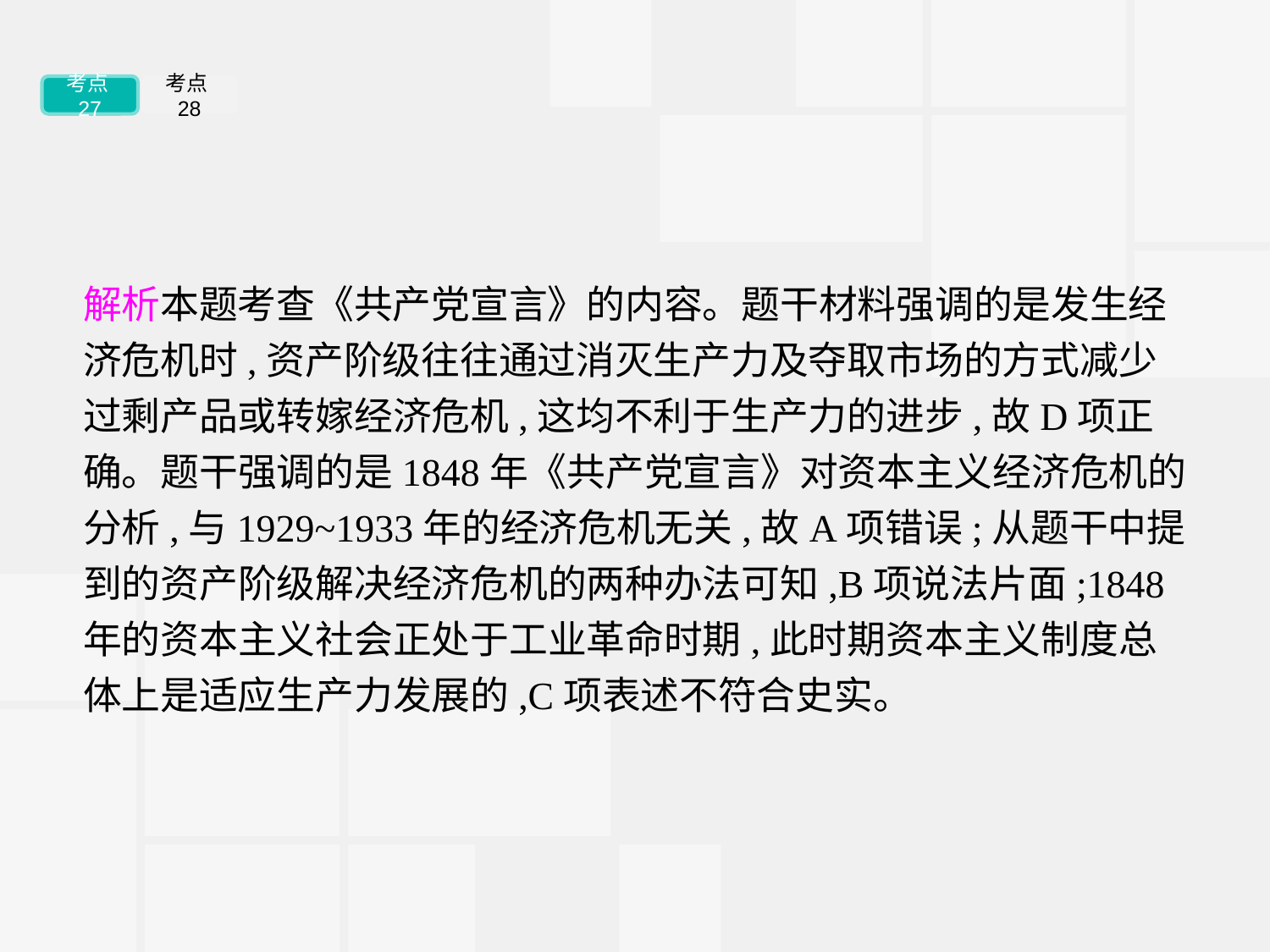

考点27
考点28
解析本题考查《共产党宣言》的内容。题干材料强调的是发生经济危机时,资产阶级往往通过消灭生产力及夺取市场的方式减少过剩产品或转嫁经济危机,这均不利于生产力的进步,故D项正确。题干强调的是1848年《共产党宣言》对资本主义经济危机的分析,与1929~1933年的经济危机无关,故A项错误;从题干中提到的资产阶级解决经济危机的两种办法可知,B项说法片面;1848年的资本主义社会正处于工业革命时期,此时期资本主义制度总体上是适应生产力发展的,C项表述不符合史实。